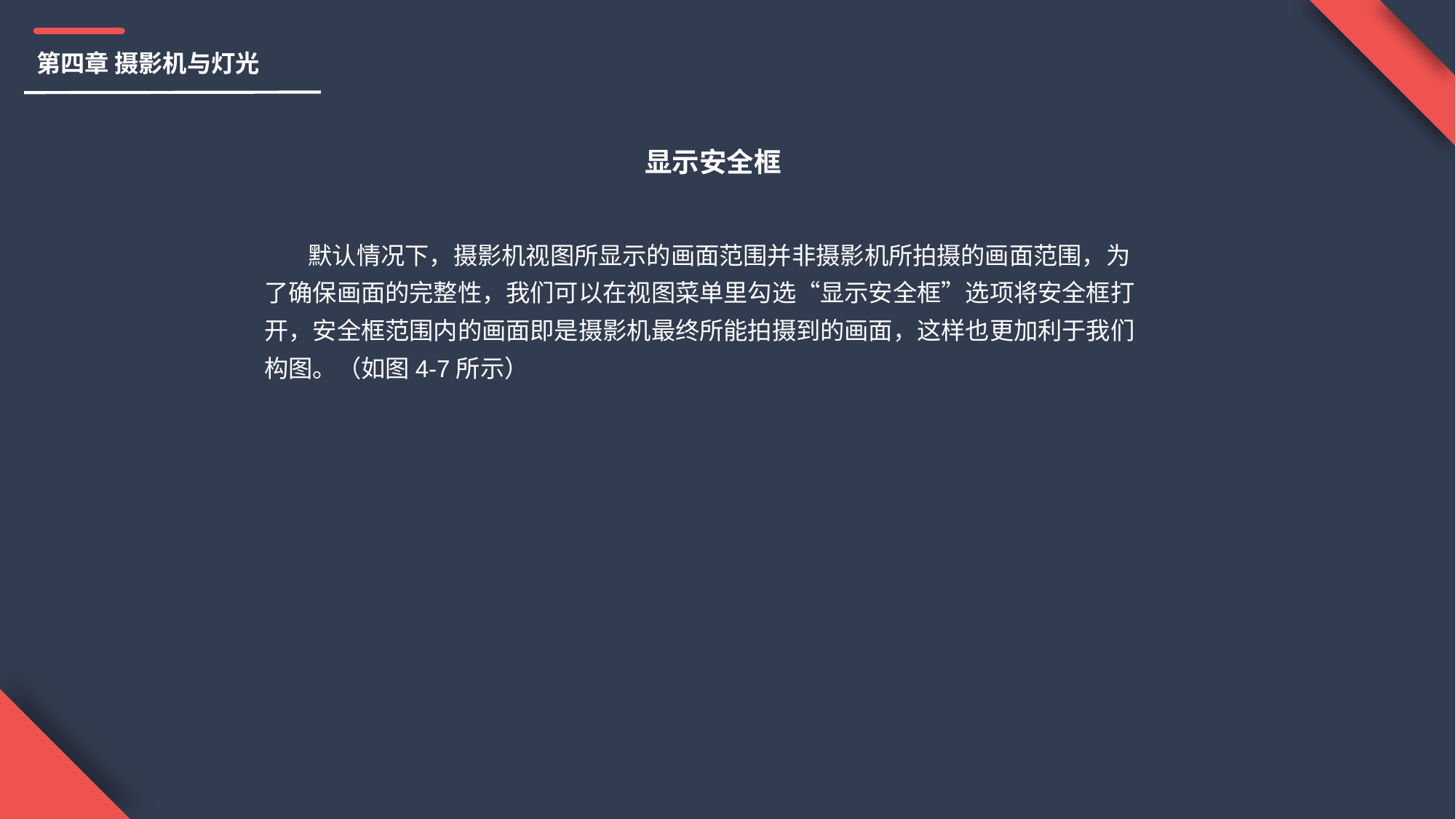

第四章 摄影机与灯光
显示安全框
       默认情况下，摄影机视图所显示的画面范围并非摄影机所拍摄的画面范围，为了确保画面的完整性，我们可以在视图菜单里勾选“显示安全框”选项将安全框打开，安全框范围内的画面即是摄影机最终所能拍摄到的画面，这样也更加利于我们构图。（如图4-7所示）